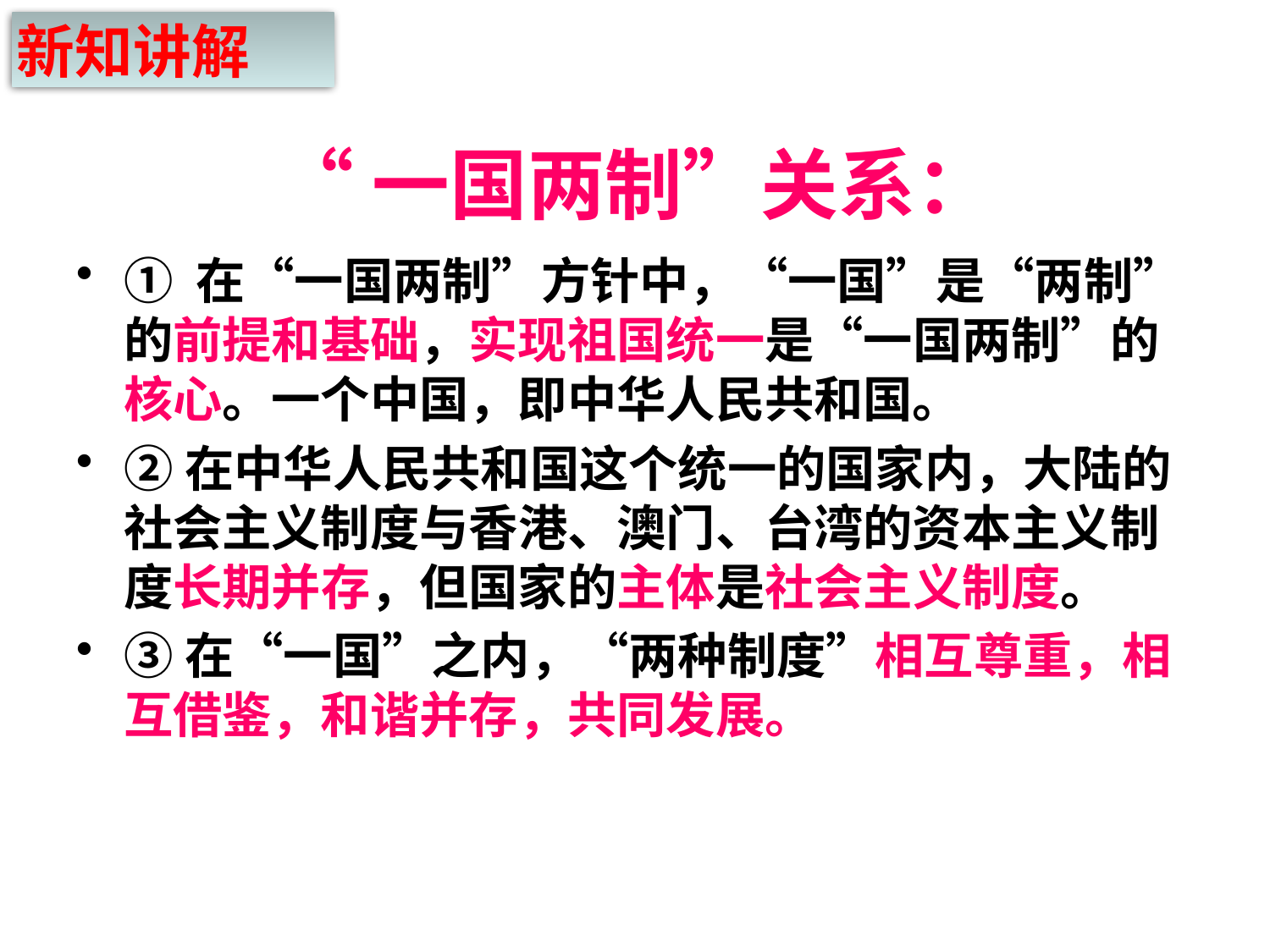

新知讲解
# “一国两制”关系：
① 在“一国两制”方针中，“一国”是“两制”的前提和基础，实现祖国统一是“一国两制”的核心。一个中国，即中华人民共和国。
②在中华人民共和国这个统一的国家内，大陆的社会主义制度与香港、澳门、台湾的资本主义制度长期并存，但国家的主体是社会主义制度。
③在“一国”之内，“两种制度”相互尊重，相互借鉴，和谐并存，共同发展。